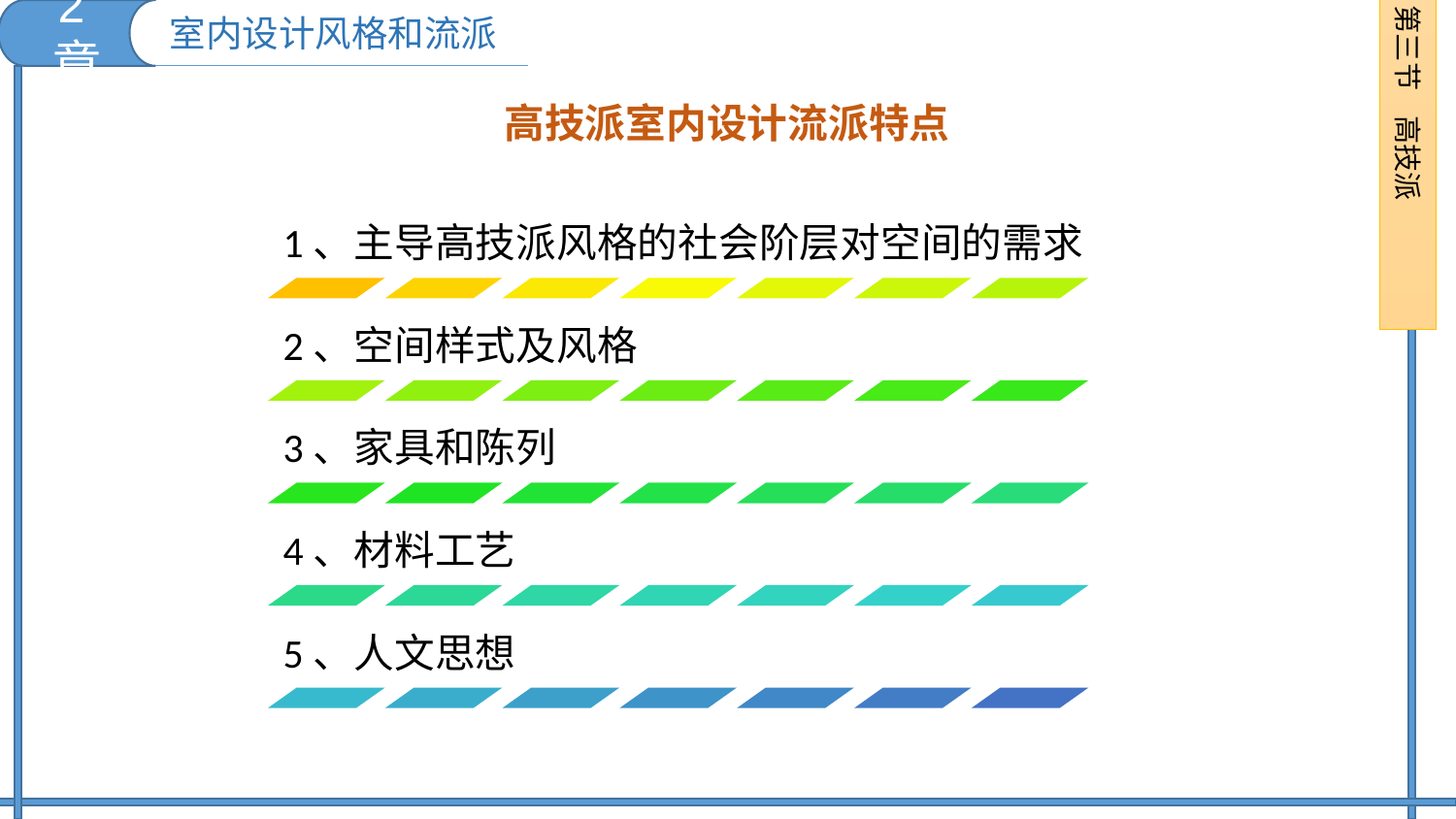

2章
第三节    高技派
室内设计风格和流派

高技派室内设计流派特点
1、主导高技派风格的社会阶层对空间的需求
2、空间样式及风格
3、家具和陈列
4、材料工艺
5、人文思想